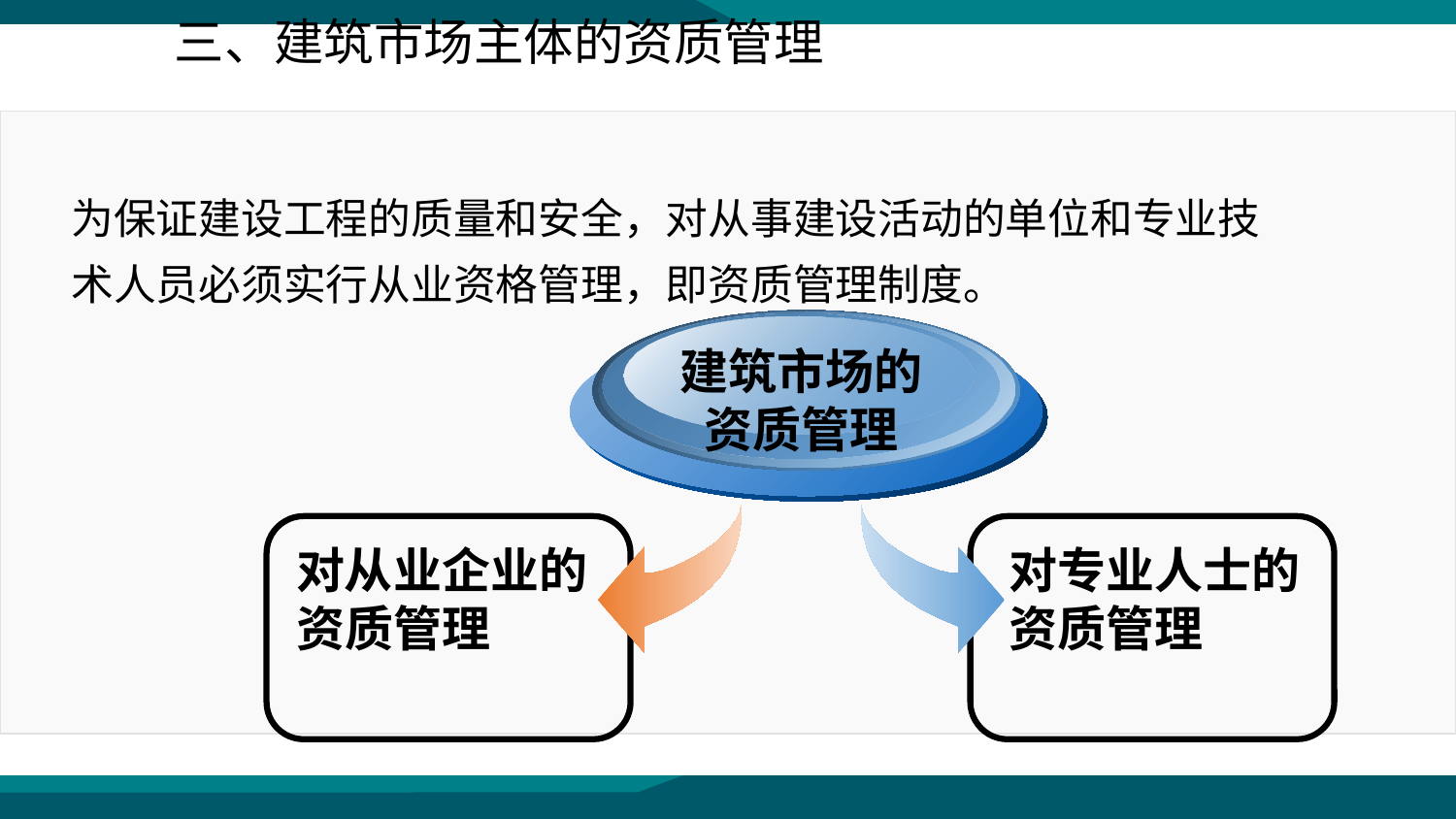

三、建筑市场主体的资质管理
为保证建设工程的质量和安全，对从事建设活动的单位和专业技术人员必须实行从业资格管理，即资质管理制度。

建筑市场的
资质管理

对从业企业的资质管理

对专业人士的资质管理